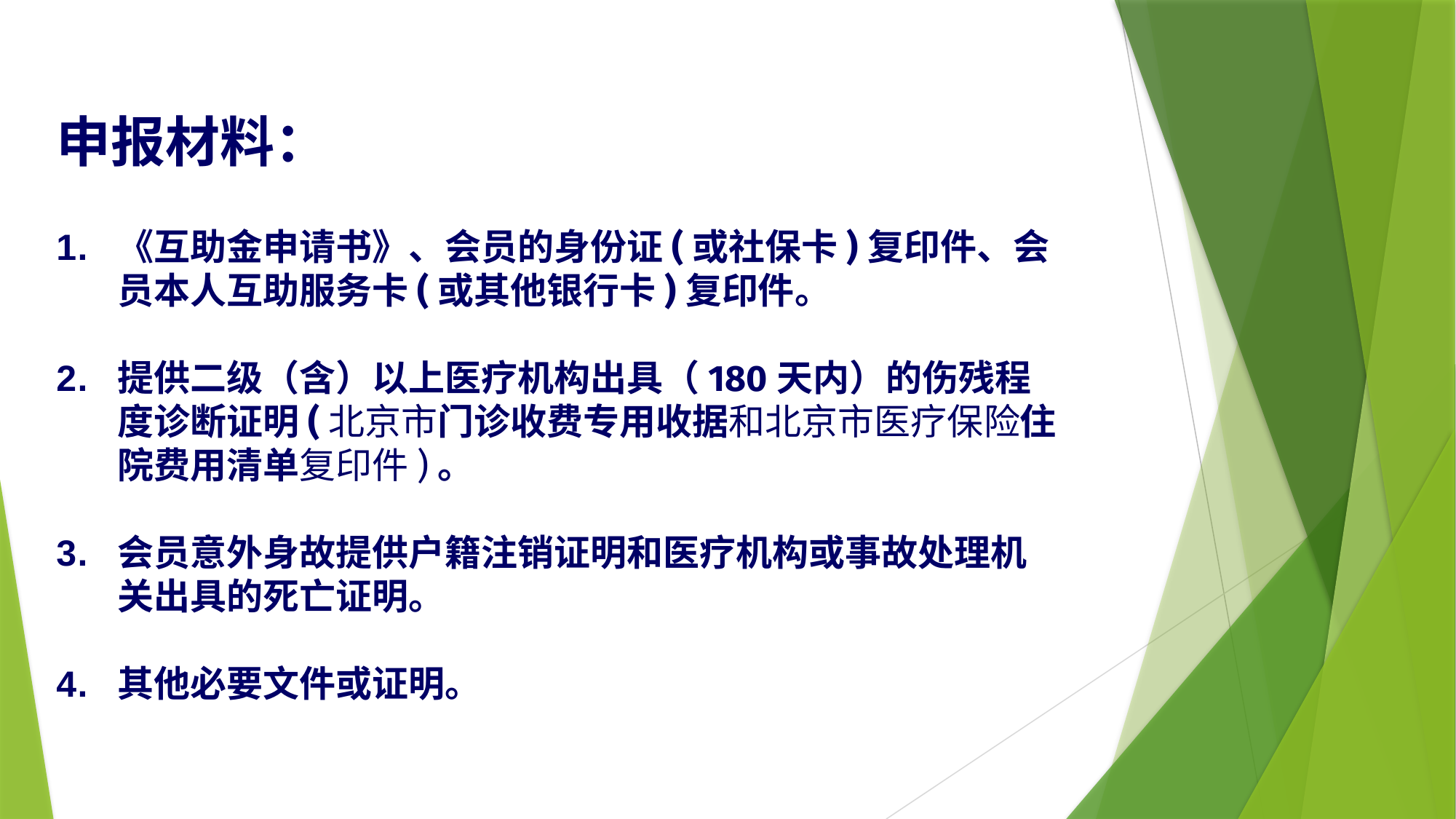

申报材料：

《互助金申请书》、会员的身份证(或社保卡)复印件、会员本人互助服务卡(或其他银行卡)复印件。

提供二级（含）以上医疗机构出具（180天内）的伤残程度诊断证明(北京市门诊收费专用收据和北京市医疗保险住院费用清单复印件)。

会员意外身故提供户籍注销证明和医疗机构或事故处理机关出具的死亡证明。

其他必要文件或证明。